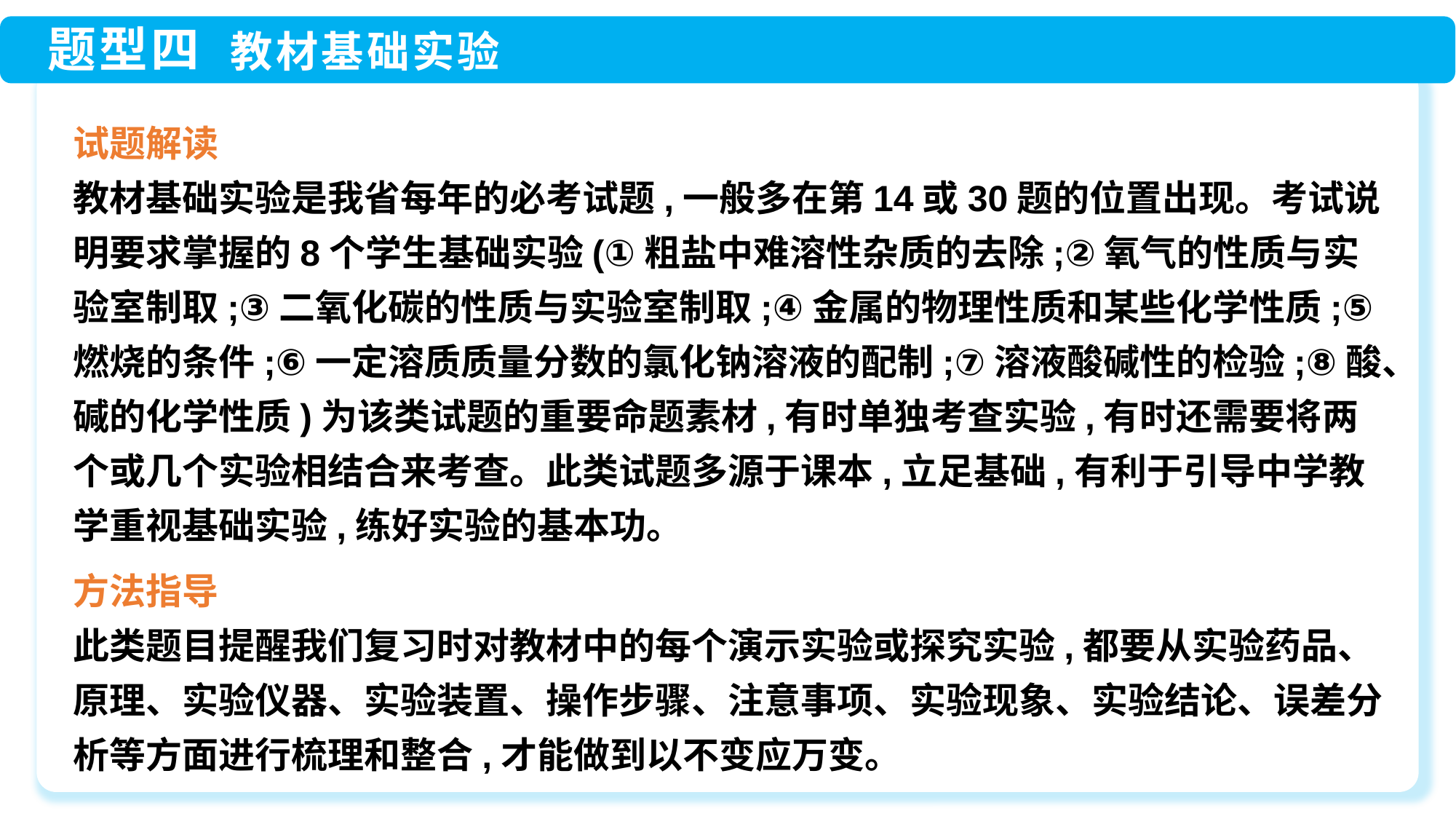

试题解读
教材基础实验是我省每年的必考试题,一般多在第14或30题的位置出现。考试说明要求掌握的8个学生基础实验(①粗盐中难溶性杂质的去除;②氧气的性质与实验室制取;③二氧化碳的性质与实验室制取;④金属的物理性质和某些化学性质;⑤燃烧的条件;⑥一定溶质质量分数的氯化钠溶液的配制;⑦溶液酸碱性的检验;⑧酸、碱的化学性质)为该类试题的重要命题素材,有时单独考查实验,有时还需要将两个或几个实验相结合来考查。此类试题多源于课本,立足基础,有利于引导中学教学重视基础实验,练好实验的基本功。
方法指导
此类题目提醒我们复习时对教材中的每个演示实验或探究实验,都要从实验药品、原理、实验仪器、实验装置、操作步骤、注意事项、实验现象、实验结论、误差分析等方面进行梳理和整合,才能做到以不变应万变。